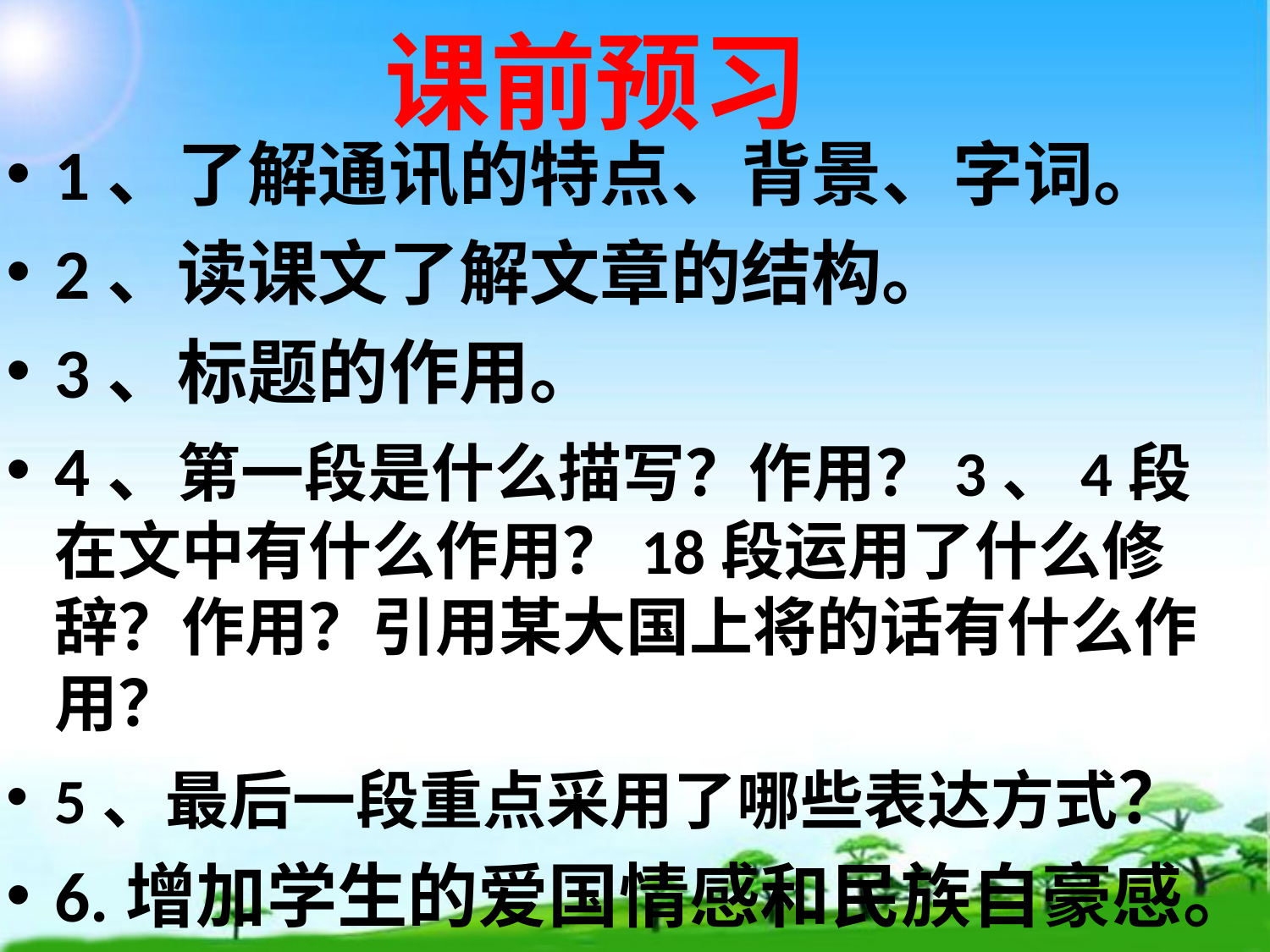

# 课前预习
1、了解通讯的特点、背景、字词。
2、读课文了解文章的结构。
3、标题的作用。
4、第一段是什么描写？作用？3、4段在文中有什么作用？18段运用了什么修辞？作用？引用某大国上将的话有什么作用？
5、最后一段重点采用了哪些表达方式？
6.增加学生的爱国情感和民族自豪感。